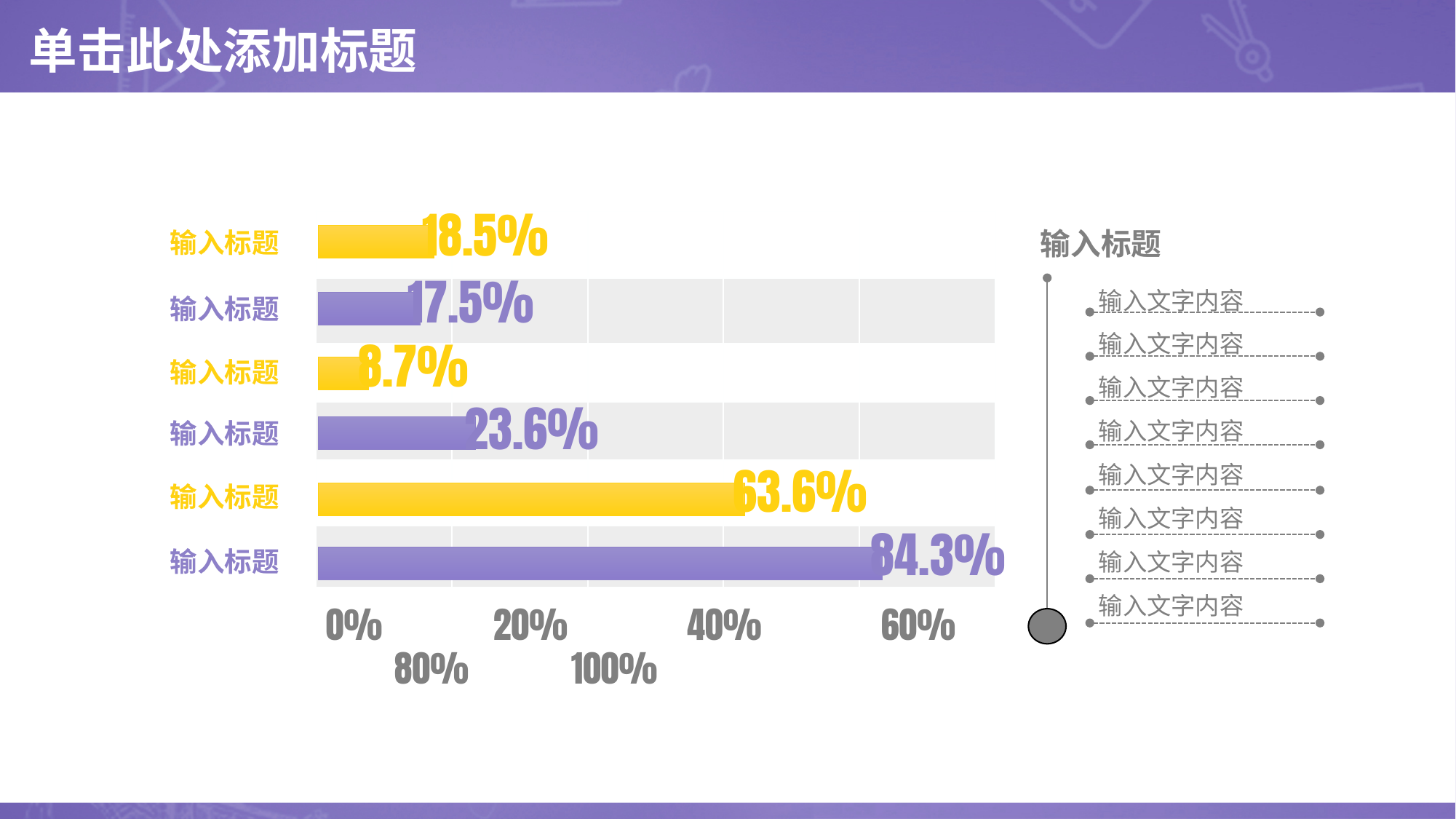

# 单击此处添加标题
18.5%
|  |  |  |  |  |
| --- | --- | --- | --- | --- |
|  |  |  |  |  |
|  |  |  |  |  |
|  |  |  |  |  |
|  |  |  |  |  |
|  |  |  |  |  |
输入标题
输入文字内容
输入文字内容
输入文字内容
输入文字内容
输入文字内容
输入文字内容
输入文字内容
输入文字内容

输入标题
输入标题
输入标题
输入标题
输入标题
输入标题

17.5%

8.7%

23.6%

63.6%

84.3%

0%             20%              40%              60%              80%            100%